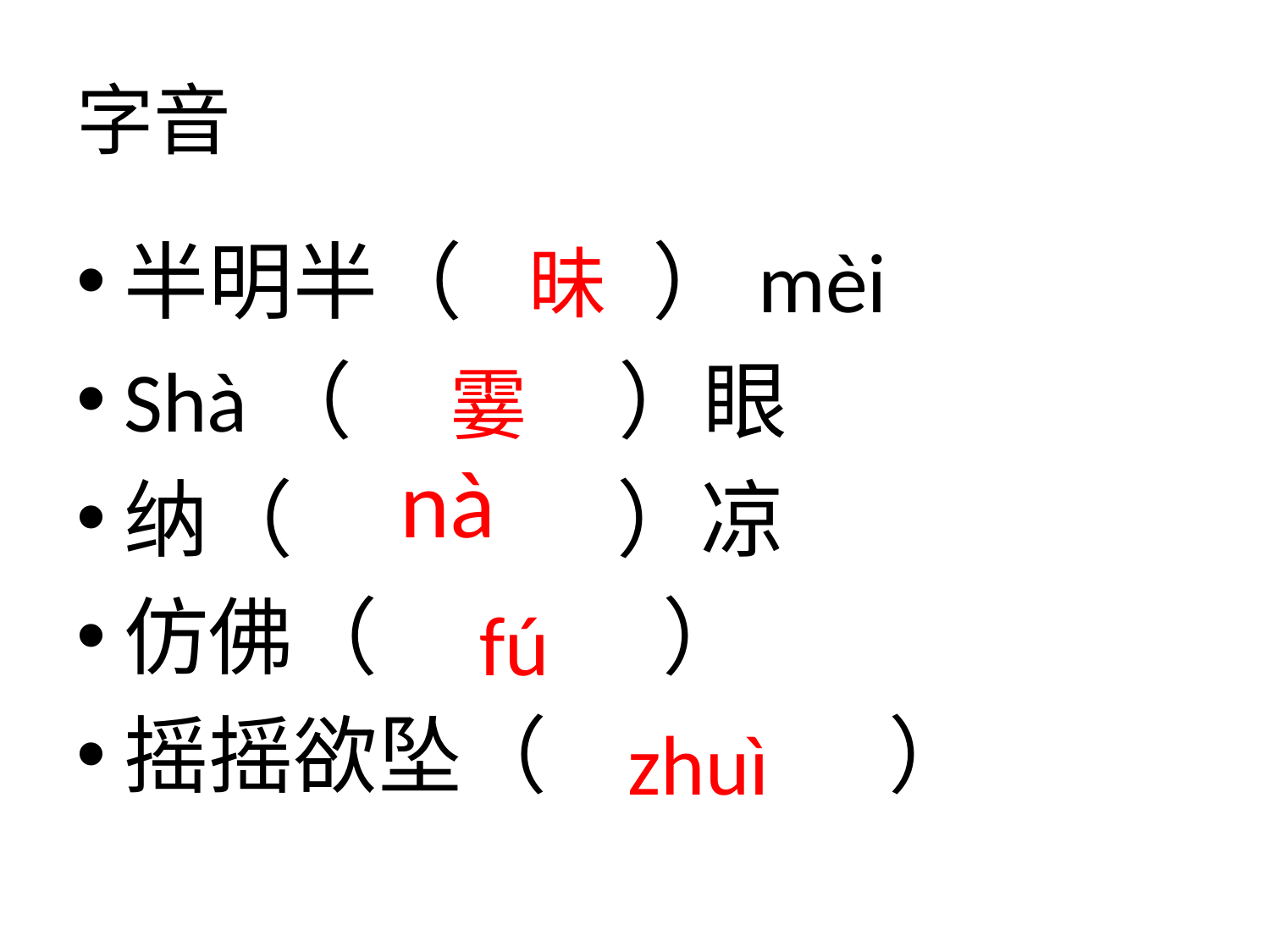

# 字音
半明半（          ）mèi
Shà（              ）眼
纳（                 ）凉
仿佛（               ）
摇摇欲坠（                  ）
昧
霎
nà
fú
zhuì